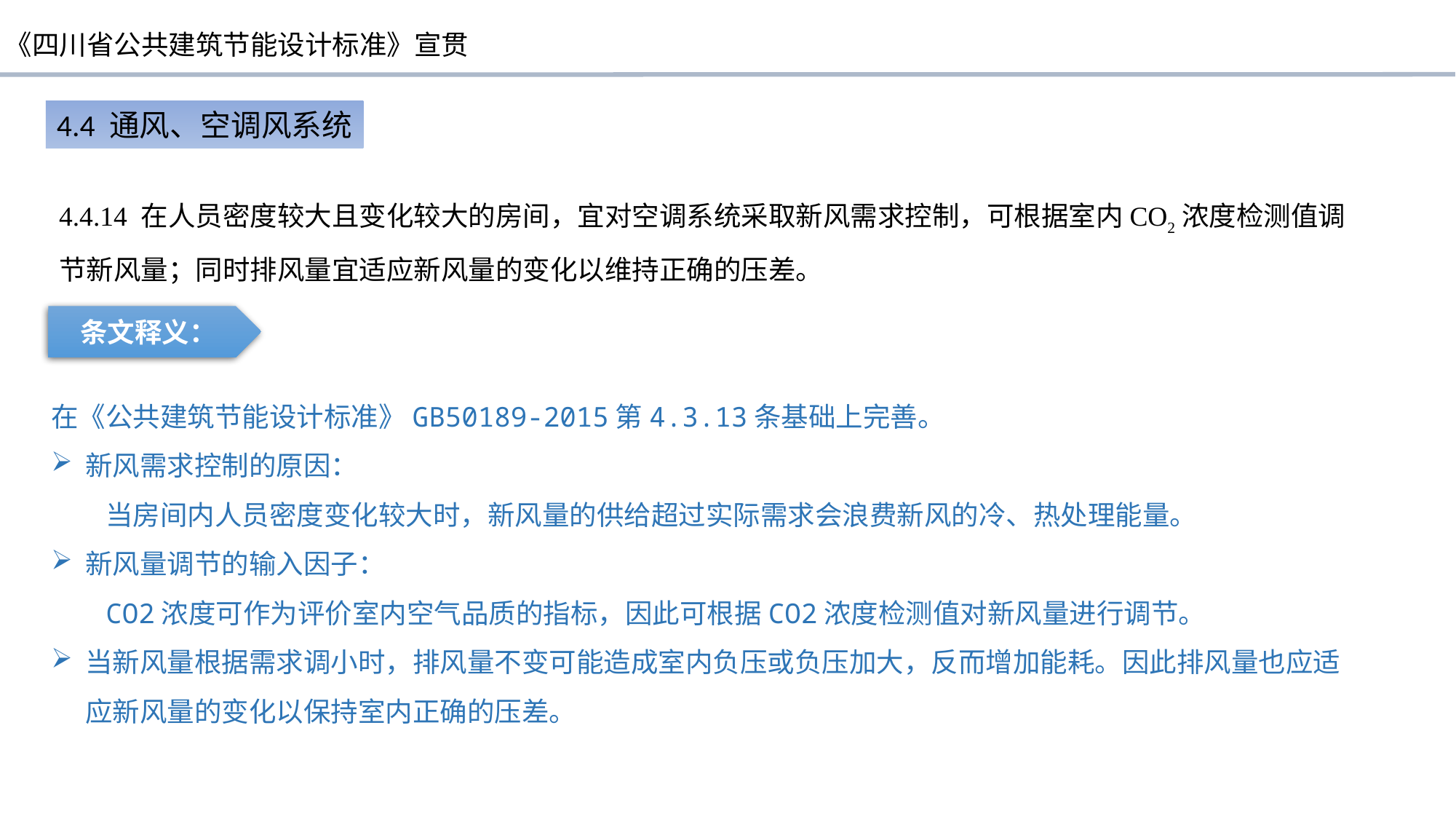

4.4 通风、空调风系统
4.4.14 在人员密度较大且变化较大的房间，宜对空调系统采取新风需求控制，可根据室内CO2浓度检测值调节新风量；同时排风量宜适应新风量的变化以维持正确的压差。

条文释义：
在《公共建筑节能设计标准》GB50189-2015第4.3.13条基础上完善。
新风需求控制的原因：
当房间内人员密度变化较大时，新风量的供给超过实际需求会浪费新风的冷、热处理能量。
新风量调节的输入因子：
CO2浓度可作为评价室内空气品质的指标，因此可根据CO2浓度检测值对新风量进行调节。
当新风量根据需求调小时，排风量不变可能造成室内负压或负压加大，反而增加能耗。因此排风量也应适应新风量的变化以保持室内正确的压差。